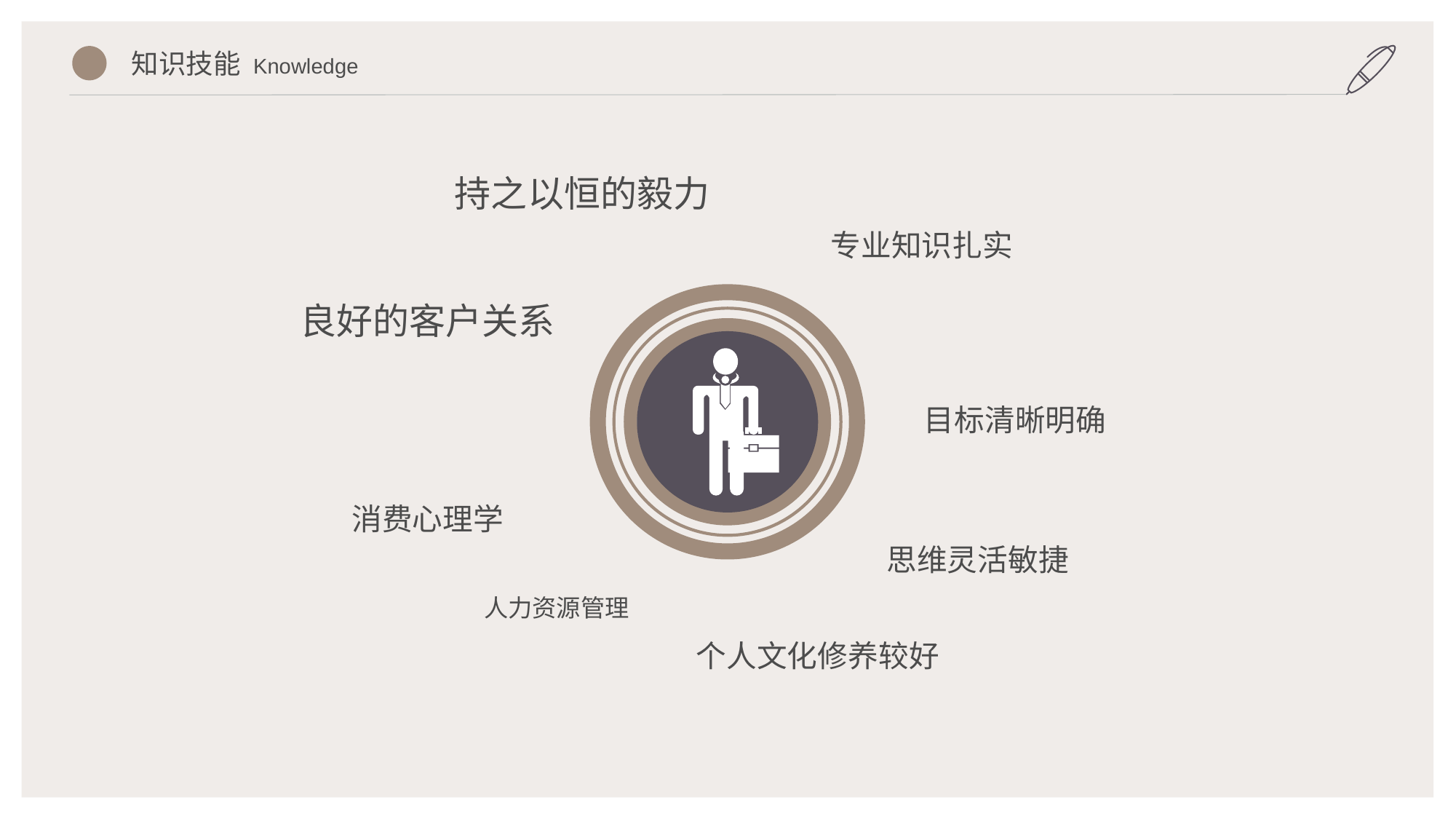

知识技能 Knowledge

持之以恒的毅力
专业知识扎实

良好的客户关系

目标清晰明确
消费心理学
思维灵活敏捷
人力资源管理
个人文化修养较好